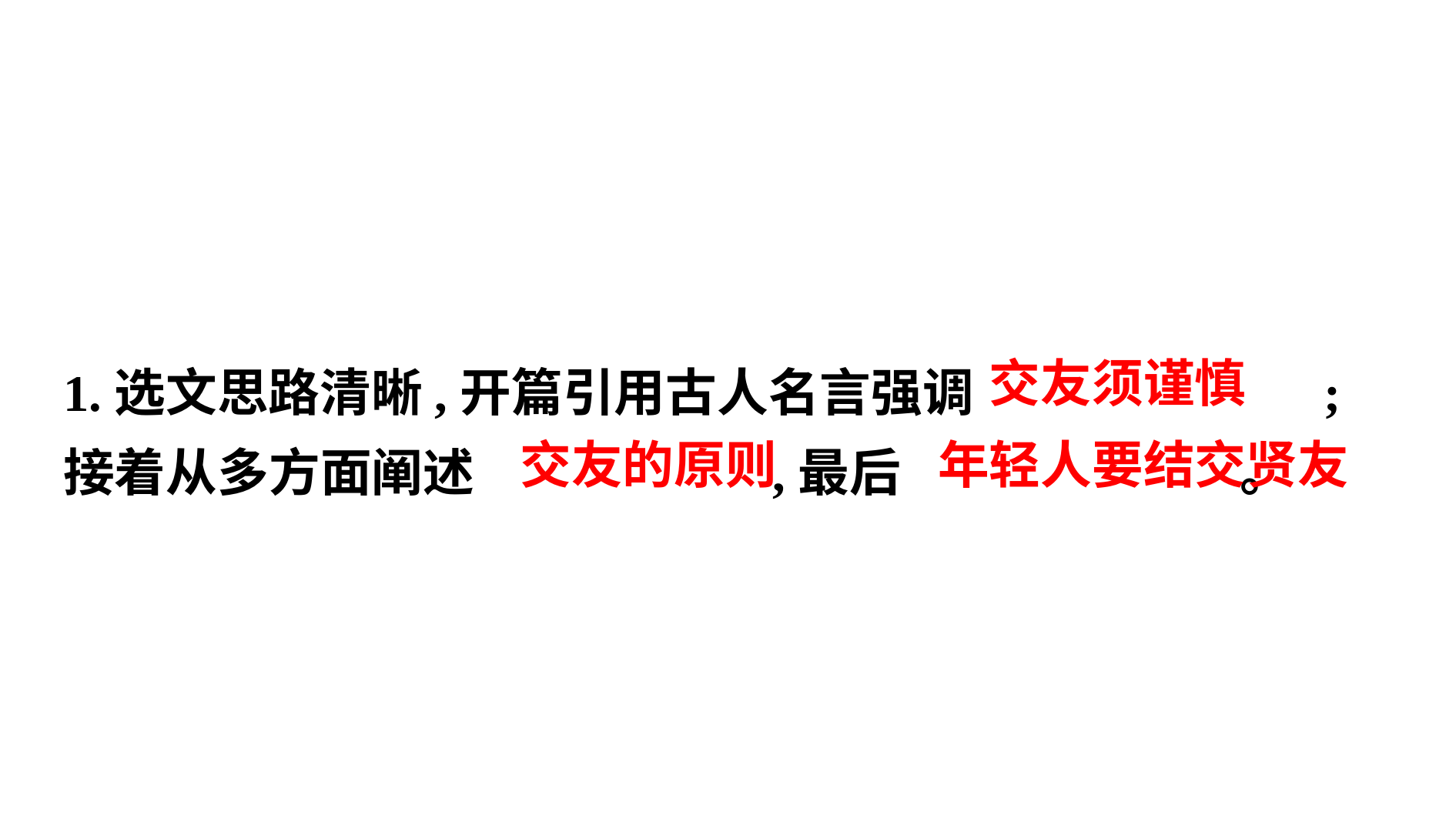

1.选文思路清晰,开篇引用古人名言强调　                    　;
接着从多方面阐述　                    ,最后                             。
　交友须谨慎
　交友的原则
年轻人要结交贤友